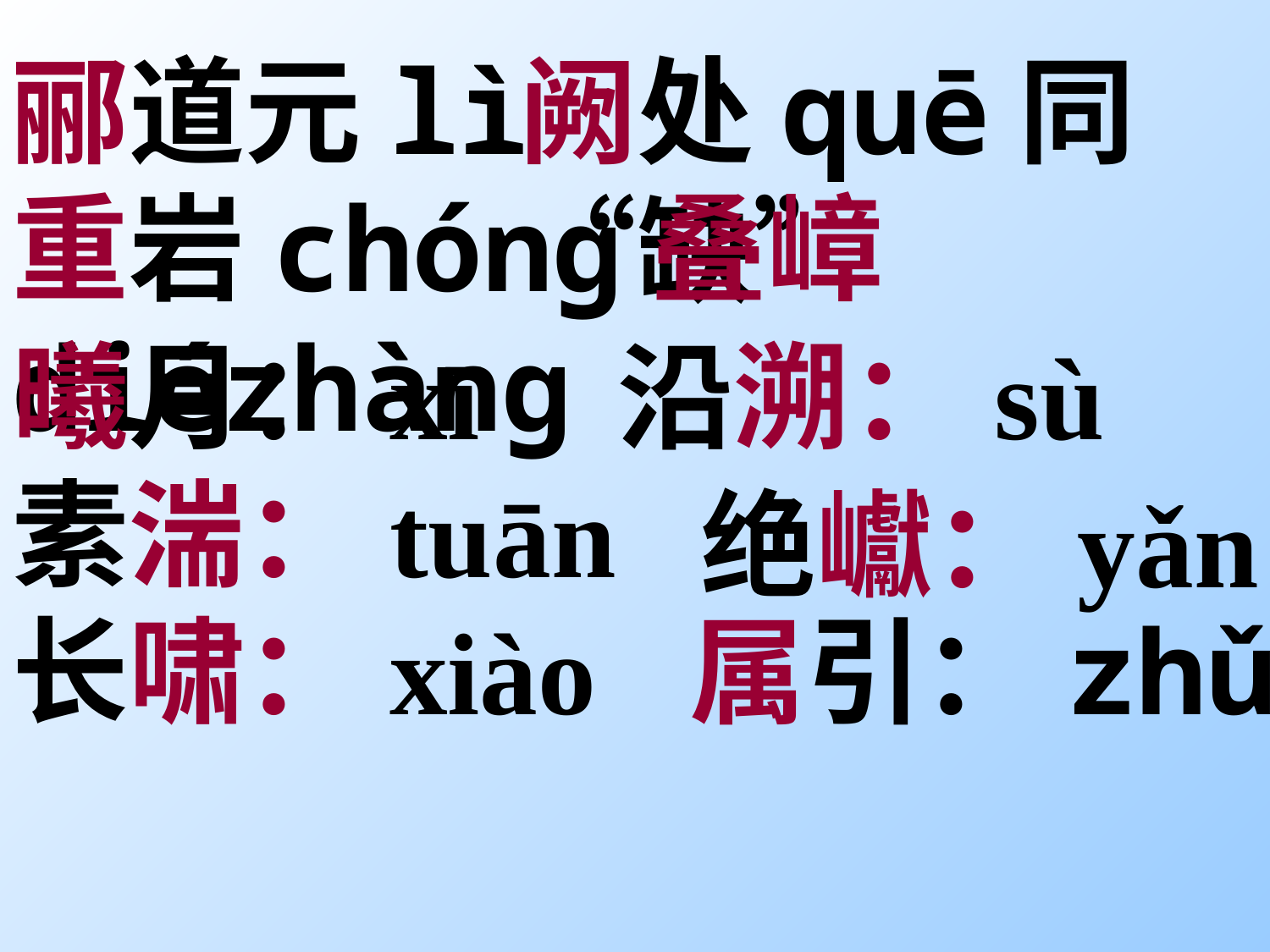

郦道元lì
阙处quē同“缺”
重岩chóng叠嶂diézhàng
曦月：xī
沿溯：sù
素湍：tuān
绝巘：yǎn
长啸：xiào
属引：zhǔ